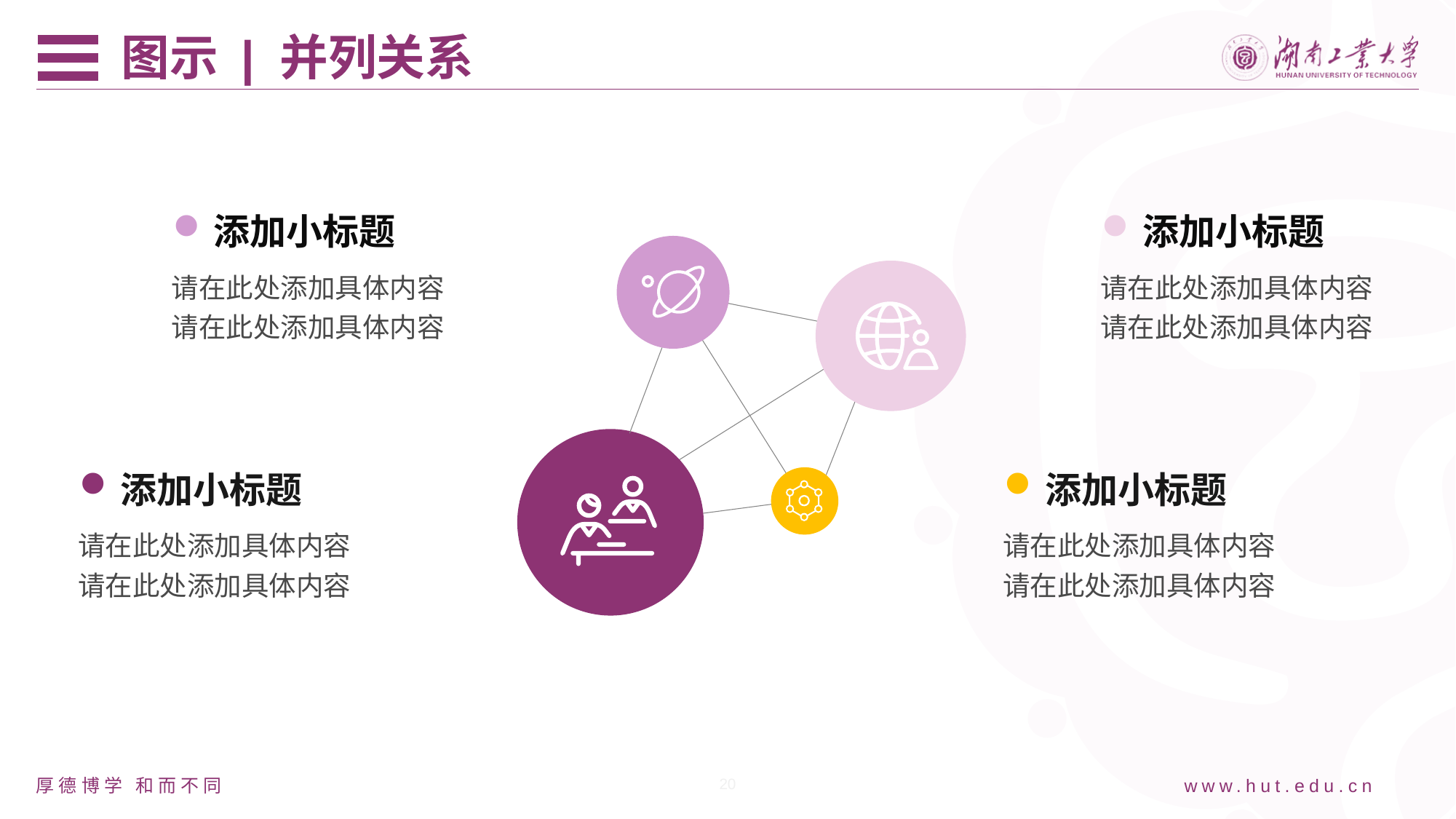

图示 | 并列关系

课题背景及内容
添加小标题
请在此处添加具体内容
请在此处添加具体内容
添加小标题
请在此处添加具体内容
请在此处添加具体内容

添加小标题
请在此处添加具体内容
请在此处添加具体内容
添加小标题
请在此处添加具体内容
请在此处添加具体内容

20